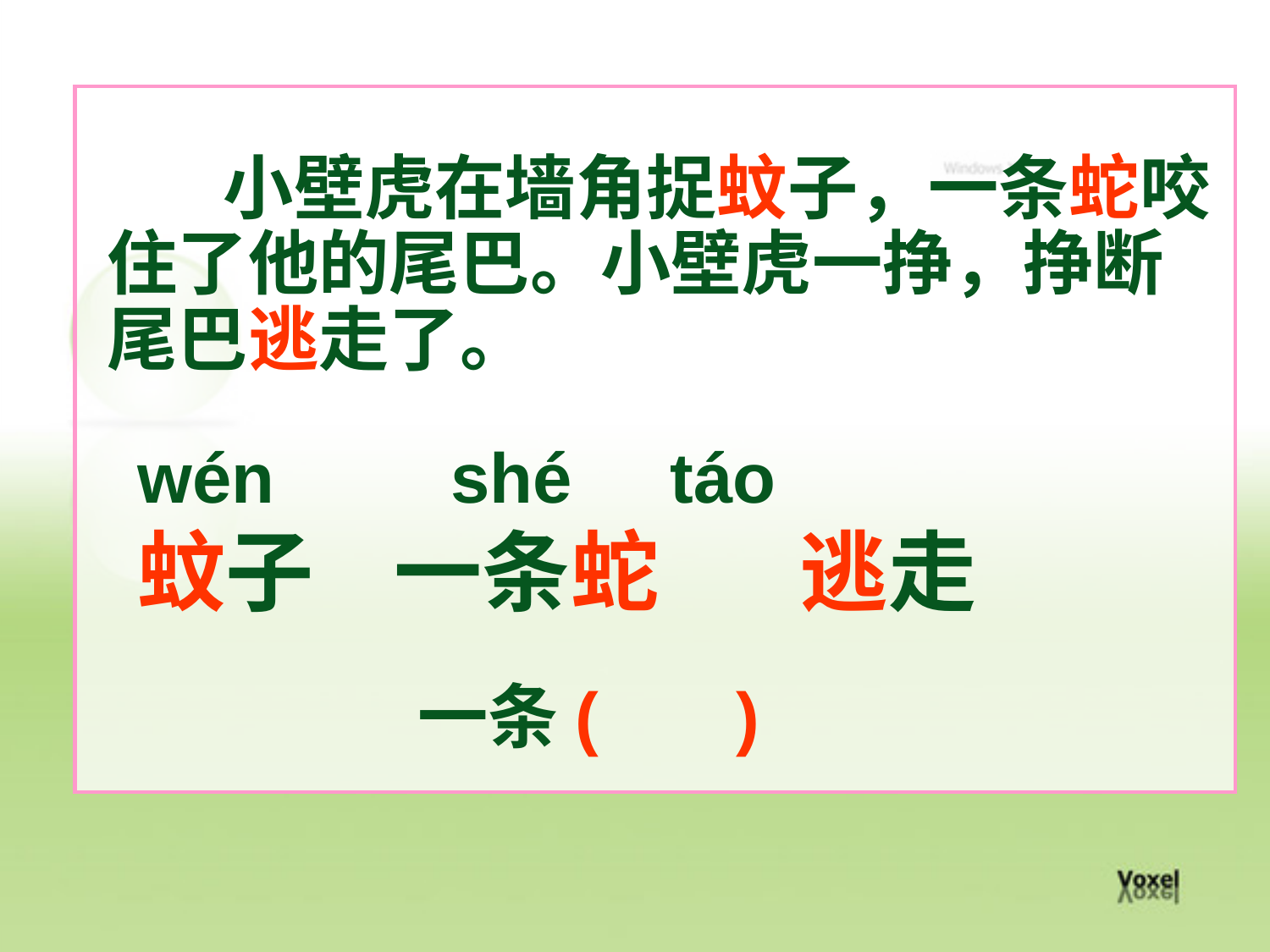

小壁虎在墙角捉蚊子，一条蛇咬住了他的尾巴。小壁虎一挣，挣断尾巴逃走了。
wén         shé     táo
蚊子    一条蛇       逃走
一条(       )